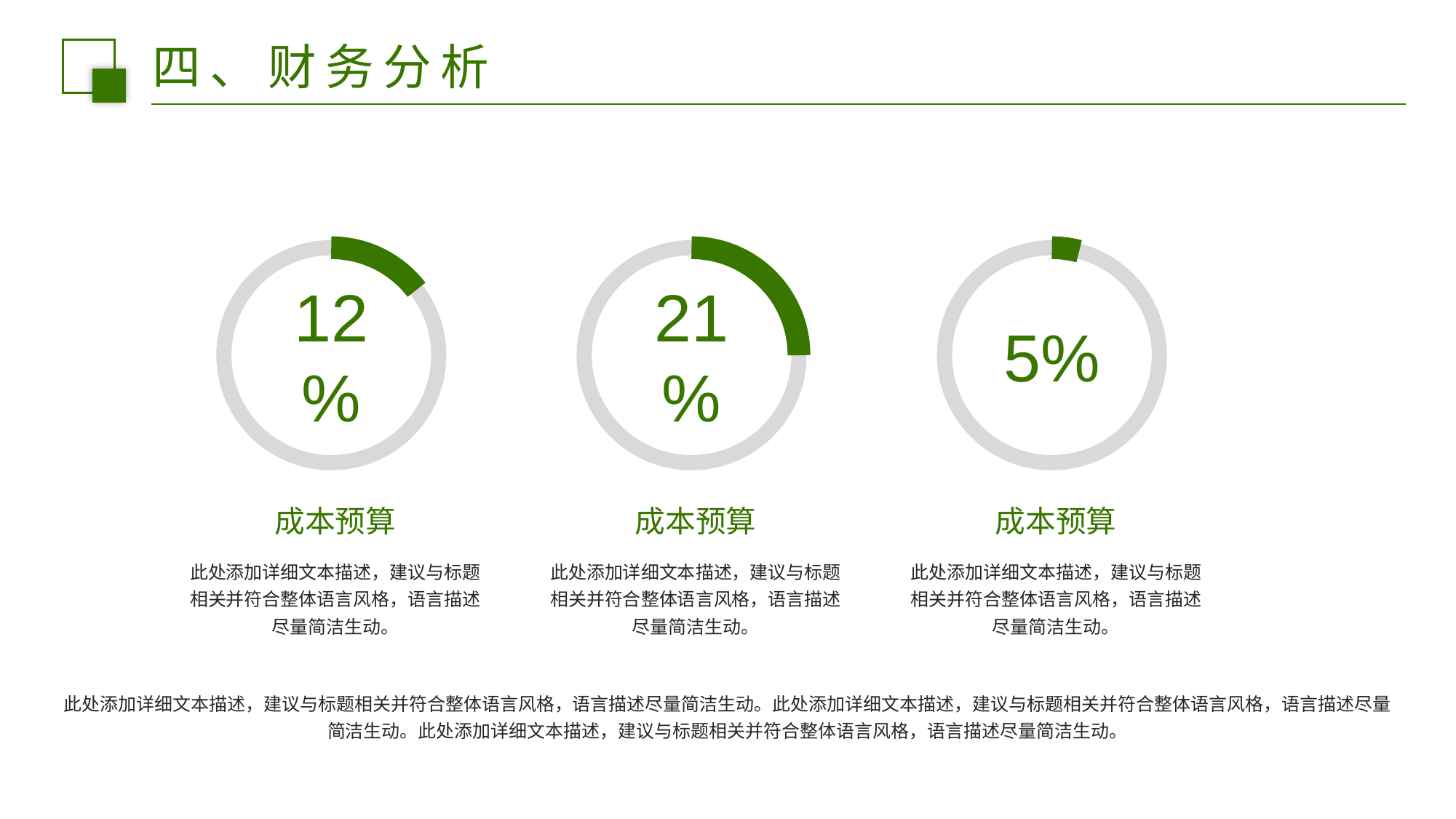

四、财务分析
12%

成本预算
此处添加详细文本描述，建议与标题相关并符合整体语言风格，语言描述尽量简洁生动。
21%

成本预算
此处添加详细文本描述，建议与标题相关并符合整体语言风格，语言描述尽量简洁生动。
5%

成本预算
此处添加详细文本描述，建议与标题相关并符合整体语言风格，语言描述尽量简洁生动。
此处添加详细文本描述，建议与标题相关并符合整体语言风格，语言描述尽量简洁生动。此处添加详细文本描述，建议与标题相关并符合整体语言风格，语言描述尽量简洁生动。此处添加详细文本描述，建议与标题相关并符合整体语言风格，语言描述尽量简洁生动。